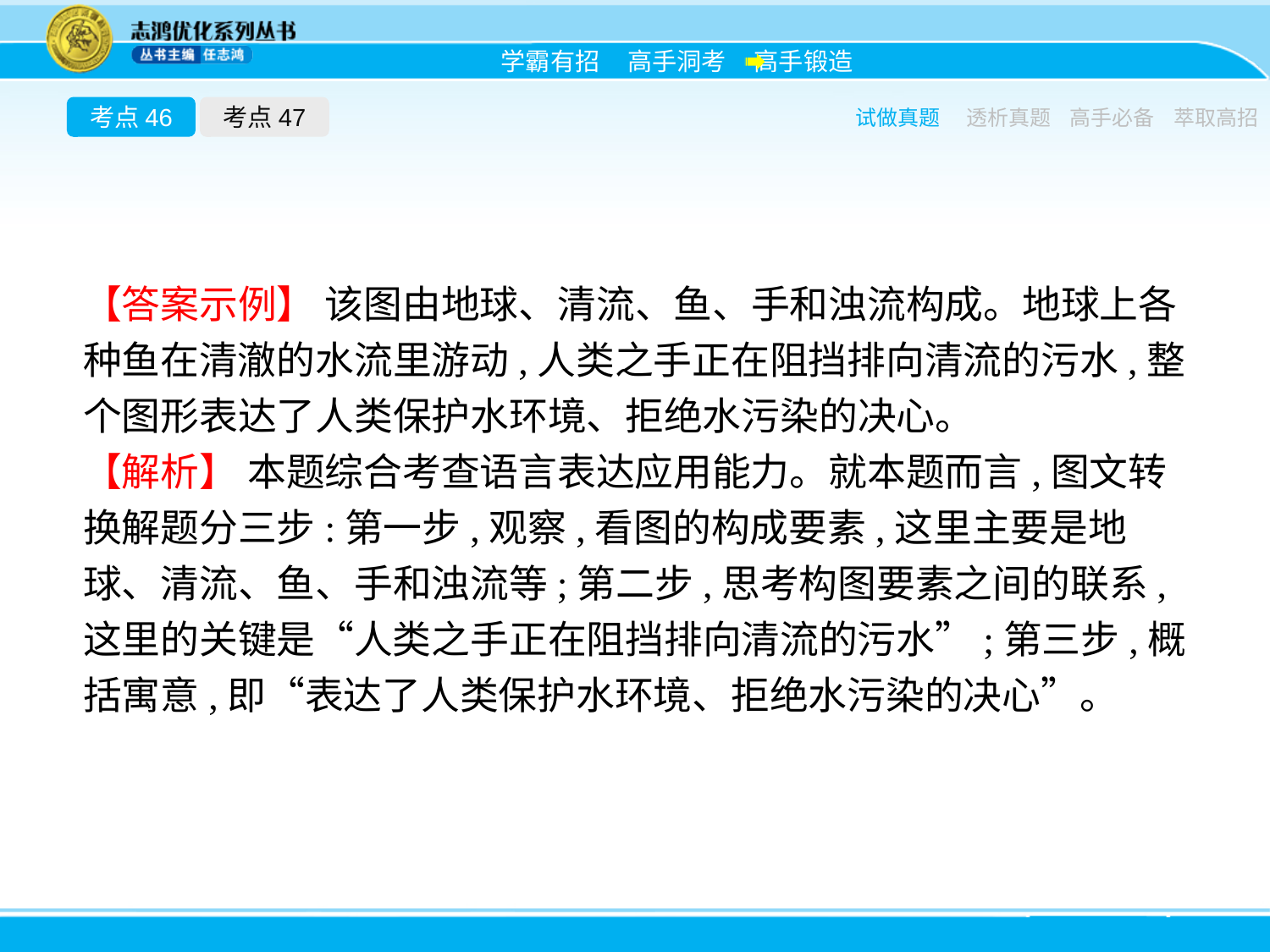

考点46
考点47
试做真题
透析真题
高手必备
萃取高招
【答案示例】 该图由地球、清流、鱼、手和浊流构成。地球上各种鱼在清澈的水流里游动,人类之手正在阻挡排向清流的污水,整个图形表达了人类保护水环境、拒绝水污染的决心。
【解析】 本题综合考查语言表达应用能力。就本题而言,图文转换解题分三步:第一步,观察,看图的构成要素,这里主要是地球、清流、鱼、手和浊流等;第二步,思考构图要素之间的联系,这里的关键是“人类之手正在阻挡排向清流的污水”;第三步,概括寓意,即“表达了人类保护水环境、拒绝水污染的决心”。